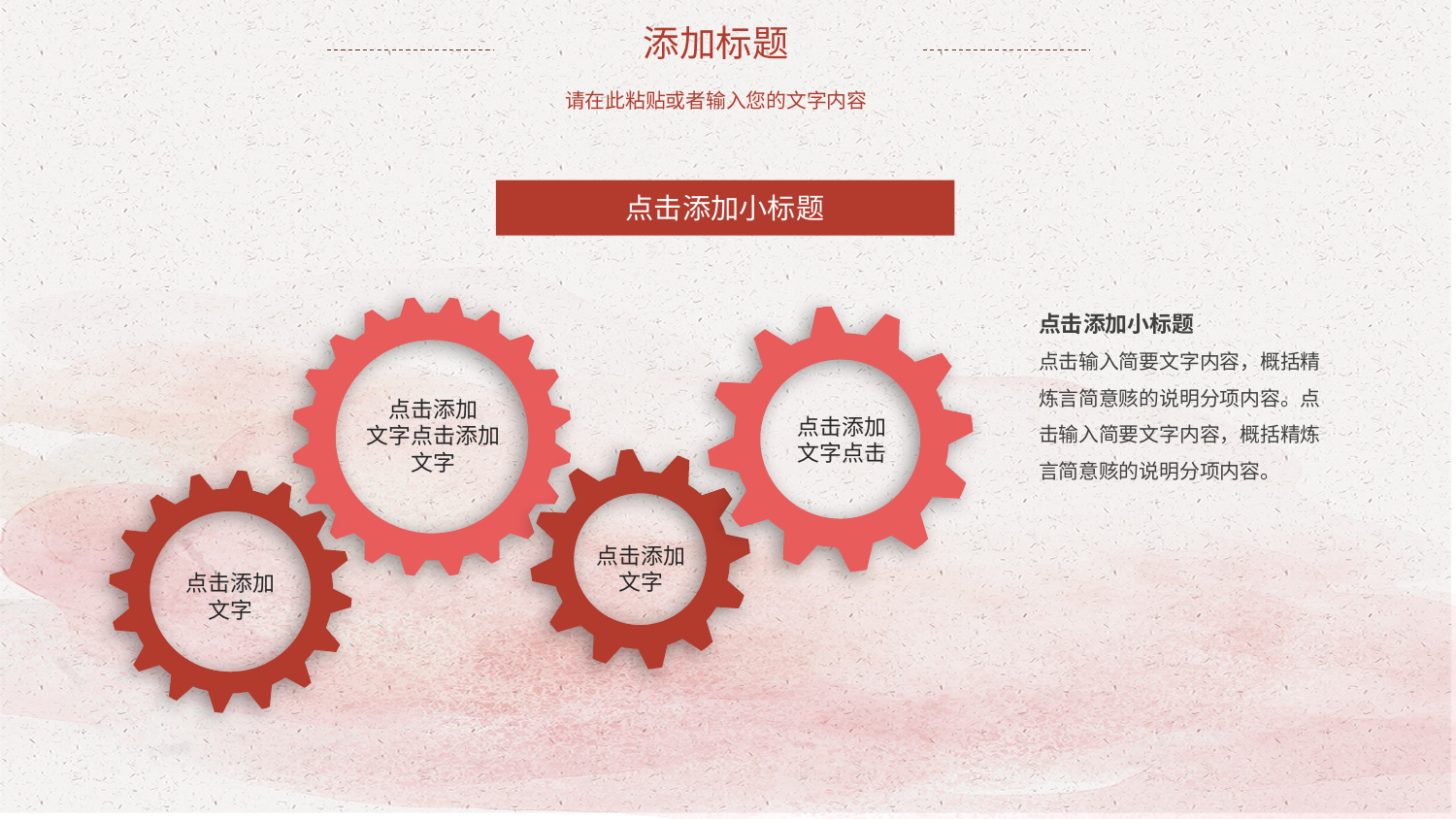

添加标题
请在此粘贴或者输入您的文字内容
点击添加小标题
点击添加小标题
点击输入简要文字内容，概括精炼言简意赅的说明分项内容。点击输入简要文字内容，概括精炼言简意赅的说明分项内容。

点击添加
文字点击添加
文字
点击添加
文字点击

点击添加
文字
点击添加
文字